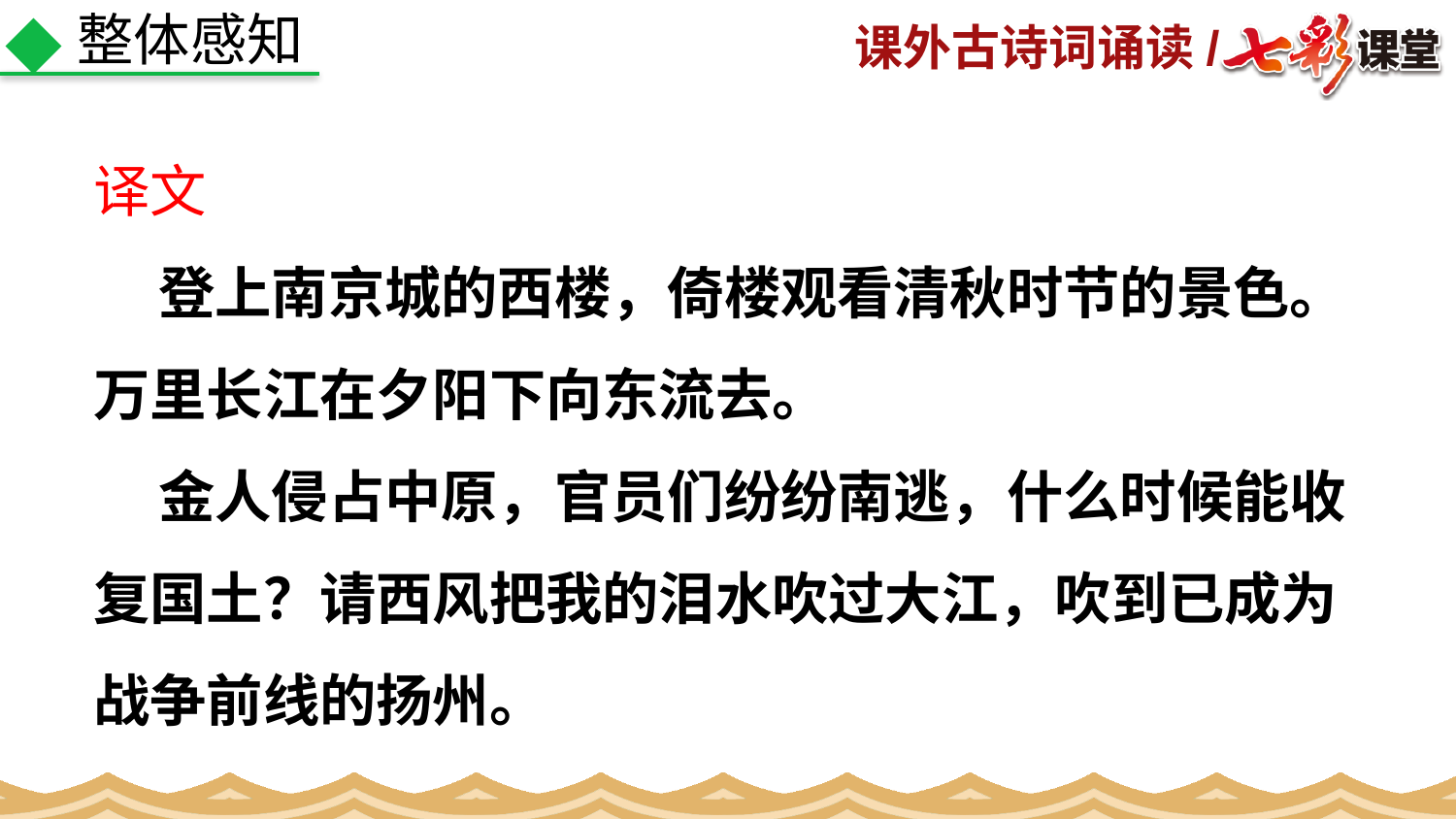

整体感知

译文
    登上南京城的西楼，倚楼观看清秋时节的景色。万里长江在夕阳下向东流去。
    金人侵占中原，官员们纷纷南逃，什么时候能收复国土？请西风把我的泪水吹过大江，吹到已成为战争前线的扬州。